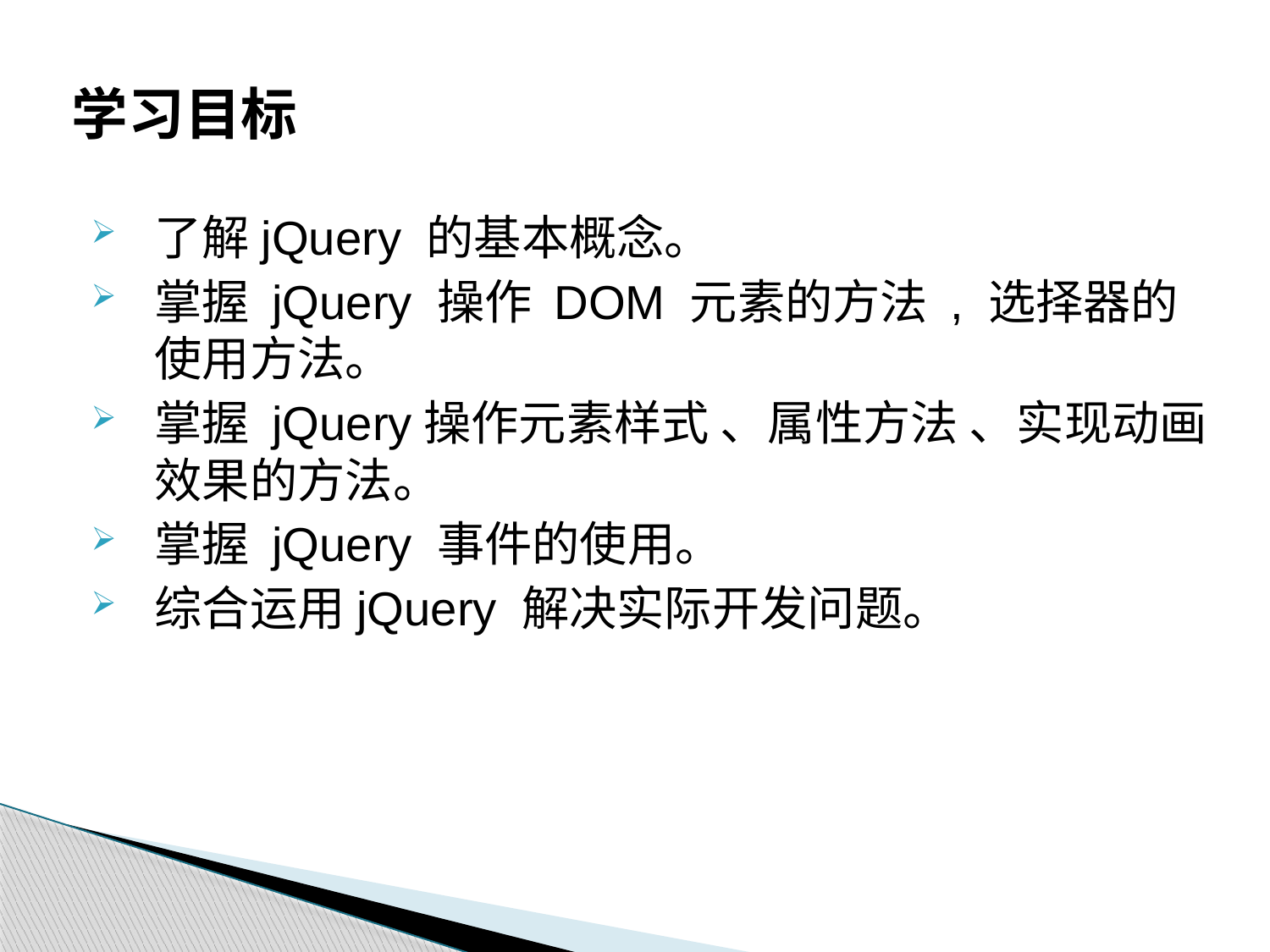

学习目标
了解jQuery 的基本概念。
掌握 jQuery 操作 DOM 元素的方法 , 选择器的使用方法。
掌握 jQuery操作元素样式 、属性方法 、实现动画效果的方法。
掌握 jQuery 事件的使用。
综合运用jQuery 解决实际开发问题。